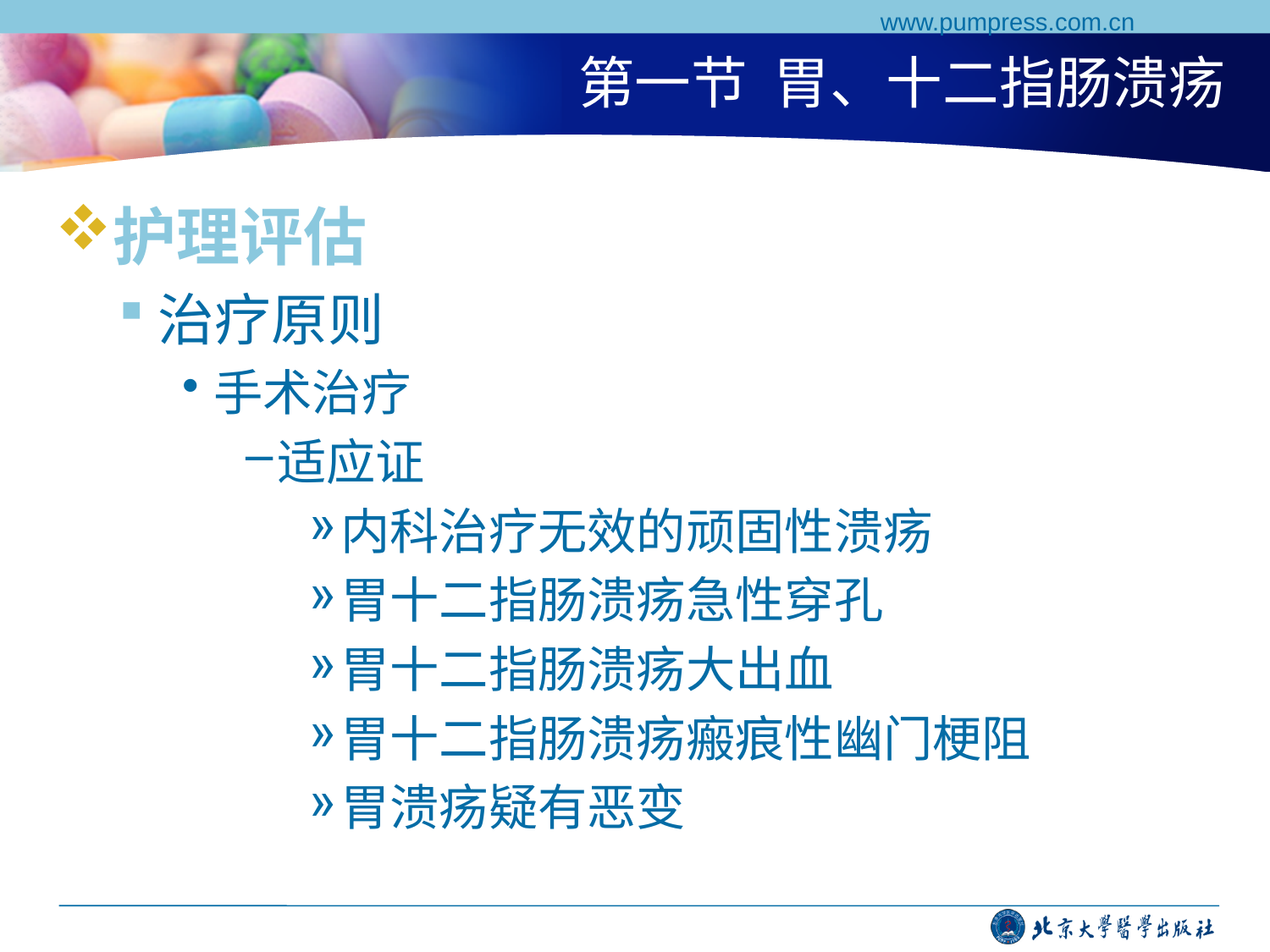

www.pumpress.com.cn
# 第一节  胃、十二指肠溃疡
护理评估
治疗原则
手术治疗
适应证
内科治疗无效的顽固性溃疡
胃十二指肠溃疡急性穿孔
胃十二指肠溃疡大出血
胃十二指肠溃疡瘢痕性幽门梗阻
胃溃疡疑有恶变